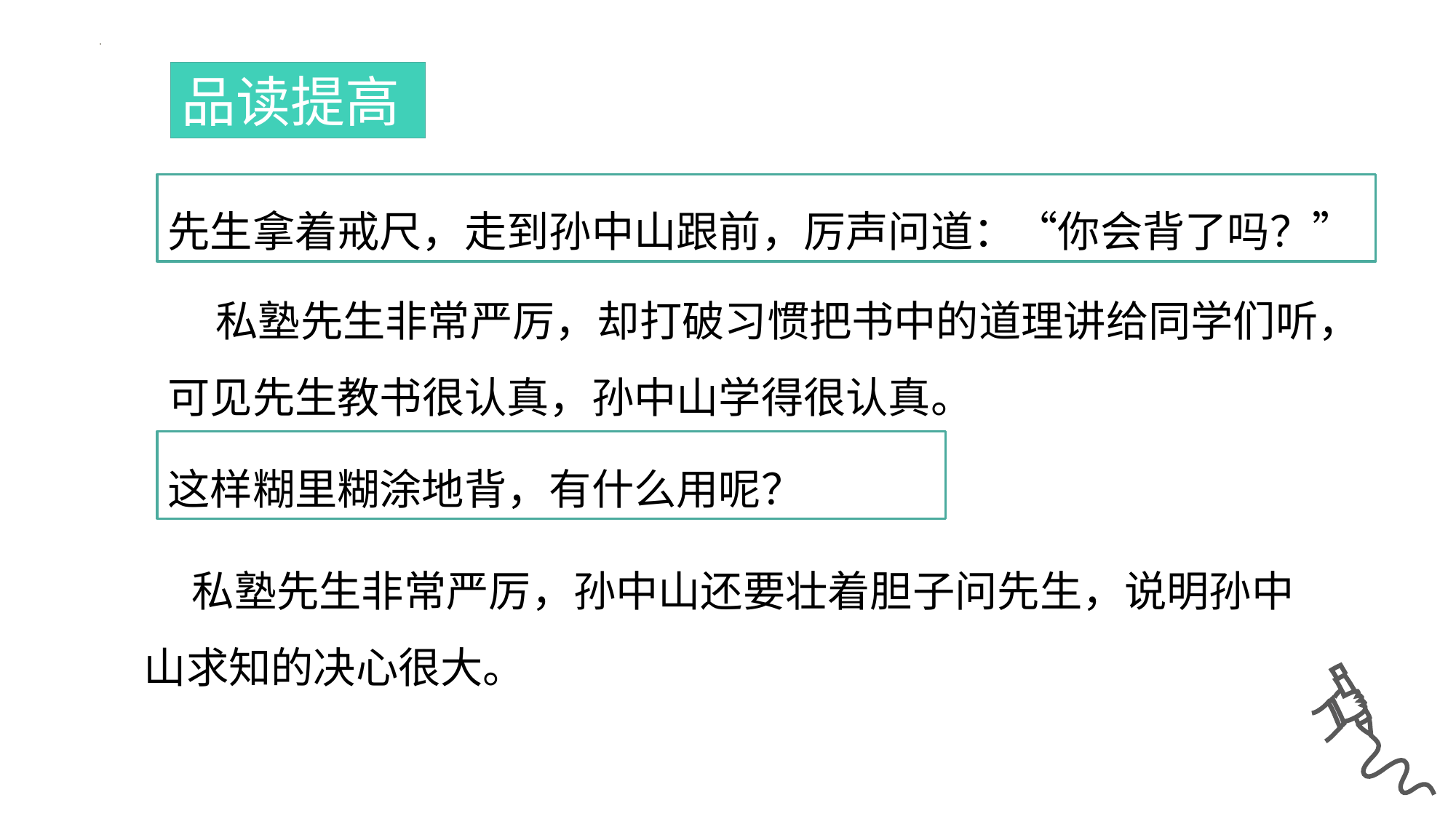

品读提高
先生拿着戒尺，走到孙中山跟前，厉声问道：“你会背了吗？”
    私塾先生非常严厉，却打破习惯把书中的道理讲给同学们听，可见先生教书很认真，孙中山学得很认真。
这样糊里糊涂地背，有什么用呢？
    私塾先生非常严厉，孙中山还要壮着胆子问先生，说明孙中山求知的决心很大。